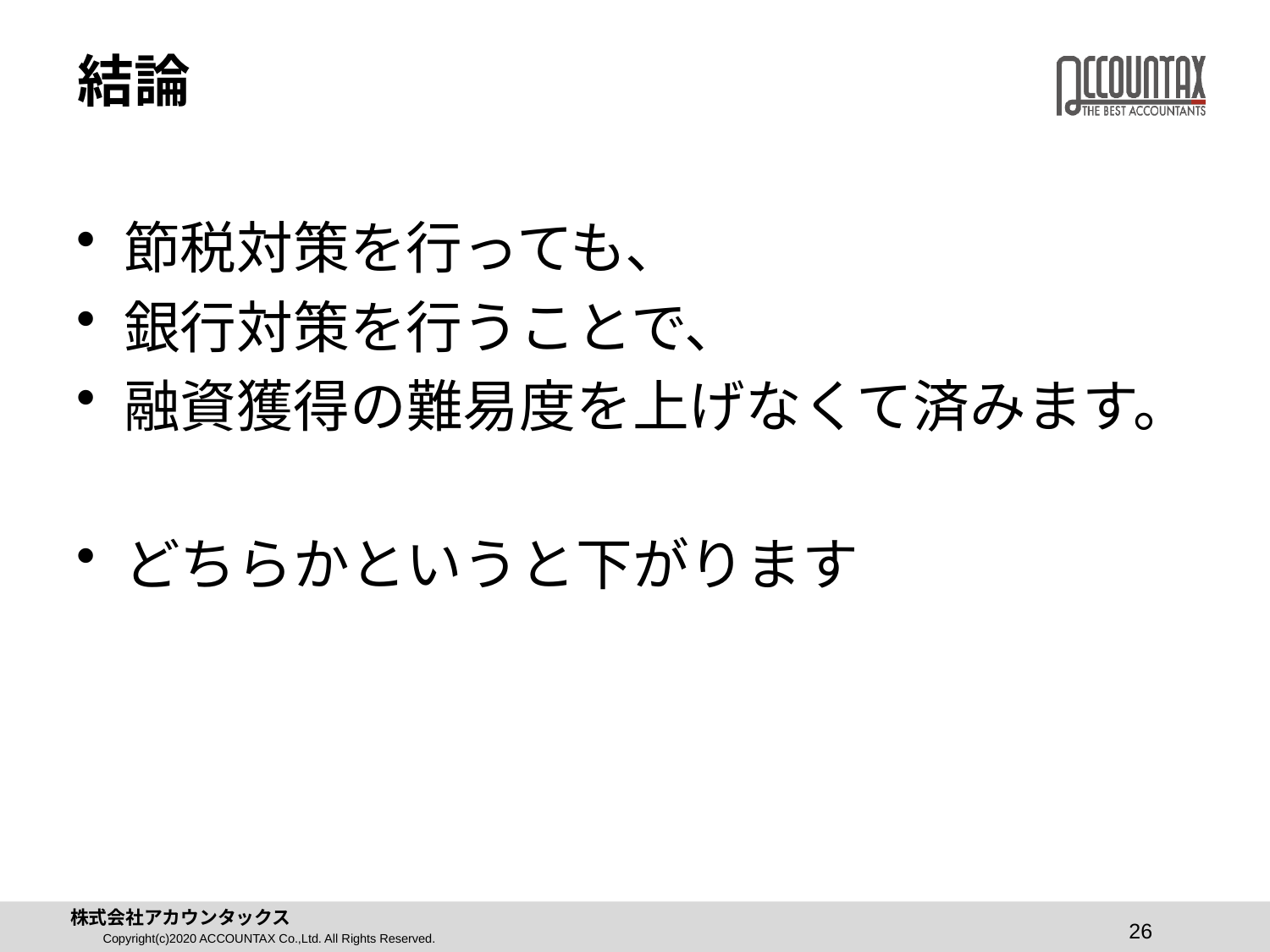

# 結論
節税対策を行っても、
銀行対策を行うことで、
融資獲得の難易度を上げなくて済みます。

どちらかというと下がります
26